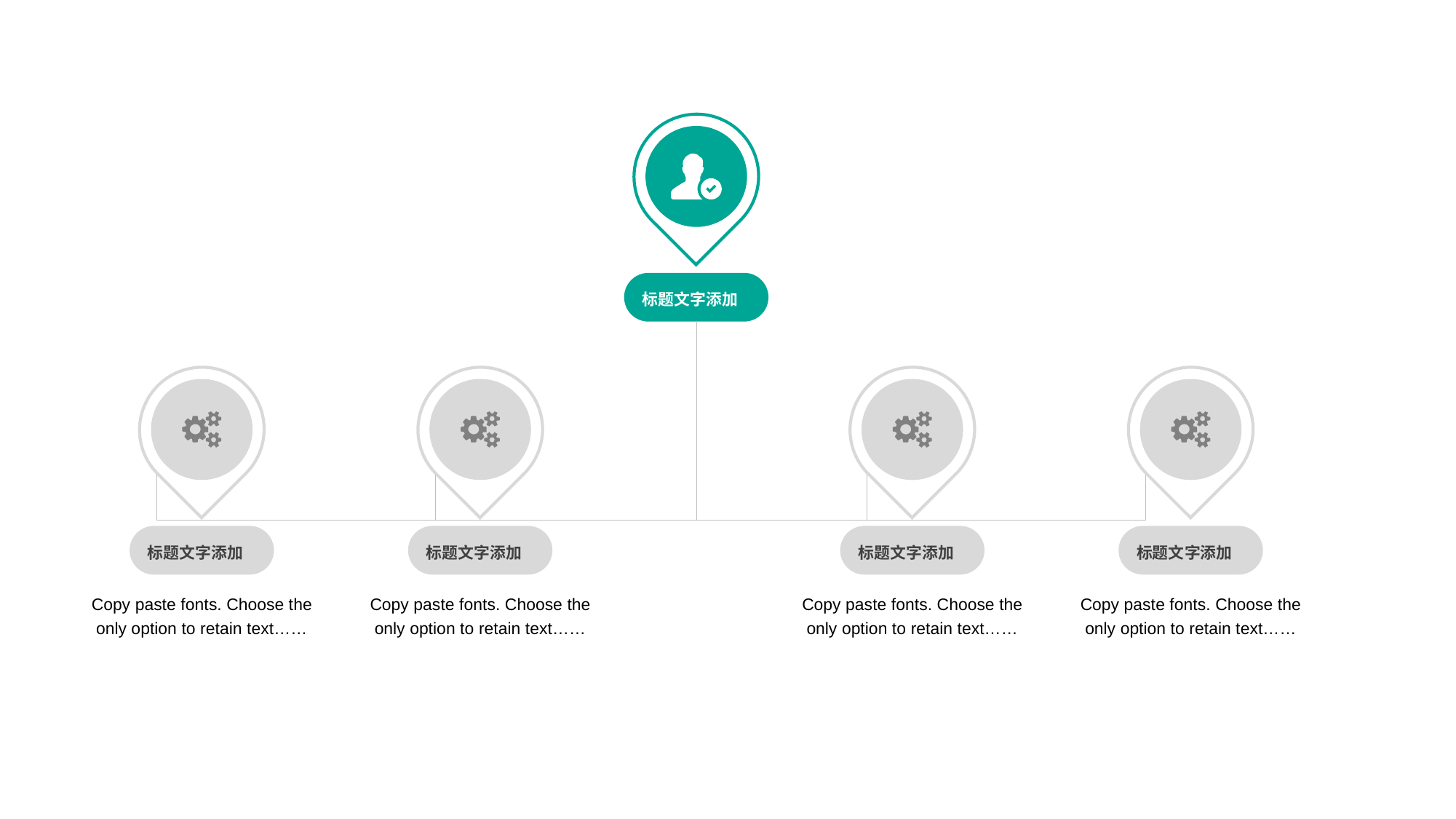

标题文字添加

标题文字添加
标题文字添加
标题文字添加
标题文字添加
Copy paste fonts. Choose the only option to retain text……
Copy paste fonts. Choose the only option to retain text……
Copy paste fonts. Choose the only option to retain text……
Copy paste fonts. Choose the only option to retain text……